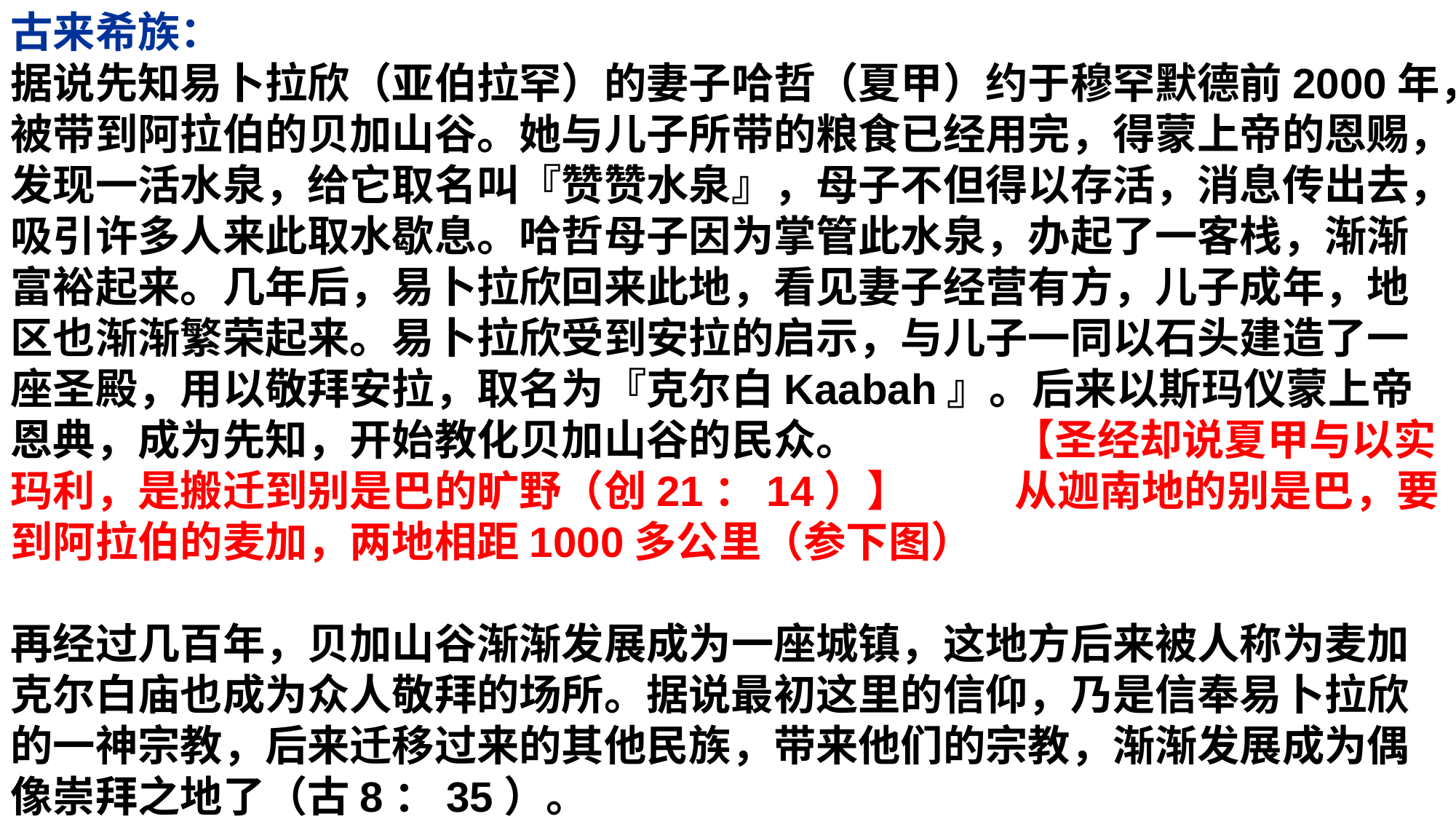

古来希族：
据说先知易卜拉欣（亚伯拉罕）的妻子哈哲（夏甲）约于穆罕默德前2000年，被带到阿拉伯的贝加山谷。她与儿子所带的粮食已经用完，得蒙上帝的恩赐，发现一活水泉，给它取名叫『赞赞水泉』，母子不但得以存活，消息传出去，吸引许多人来此取水歇息。哈哲母子因为掌管此水泉，办起了一客栈，渐渐富裕起来。几年后，易卜拉欣回来此地，看见妻子经营有方，儿子成年，地区也渐渐繁荣起来。易卜拉欣受到安拉的启示，与儿子一同以石头建造了一座圣殿，用以敬拜安拉，取名为『克尔白Kaabah』。后来以斯玛仪蒙上帝恩典，成为先知，开始教化贝加山谷的民众。                【圣经却说夏甲与以实玛利，是搬迁到别是巴的旷野（创21：14）】           从迦南地的别是巴，要到阿拉伯的麦加，两地相距1000多公里（参下图）

再经过几百年，贝加山谷渐渐发展成为一座城镇，这地方后来被人称为麦加克尔白庙也成为众人敬拜的场所。据说最初这里的信仰，乃是信奉易卜拉欣的一神宗教，后来迁移过来的其他民族，带来他们的宗教，渐渐发展成为偶像崇拜之地了（古8：35）。